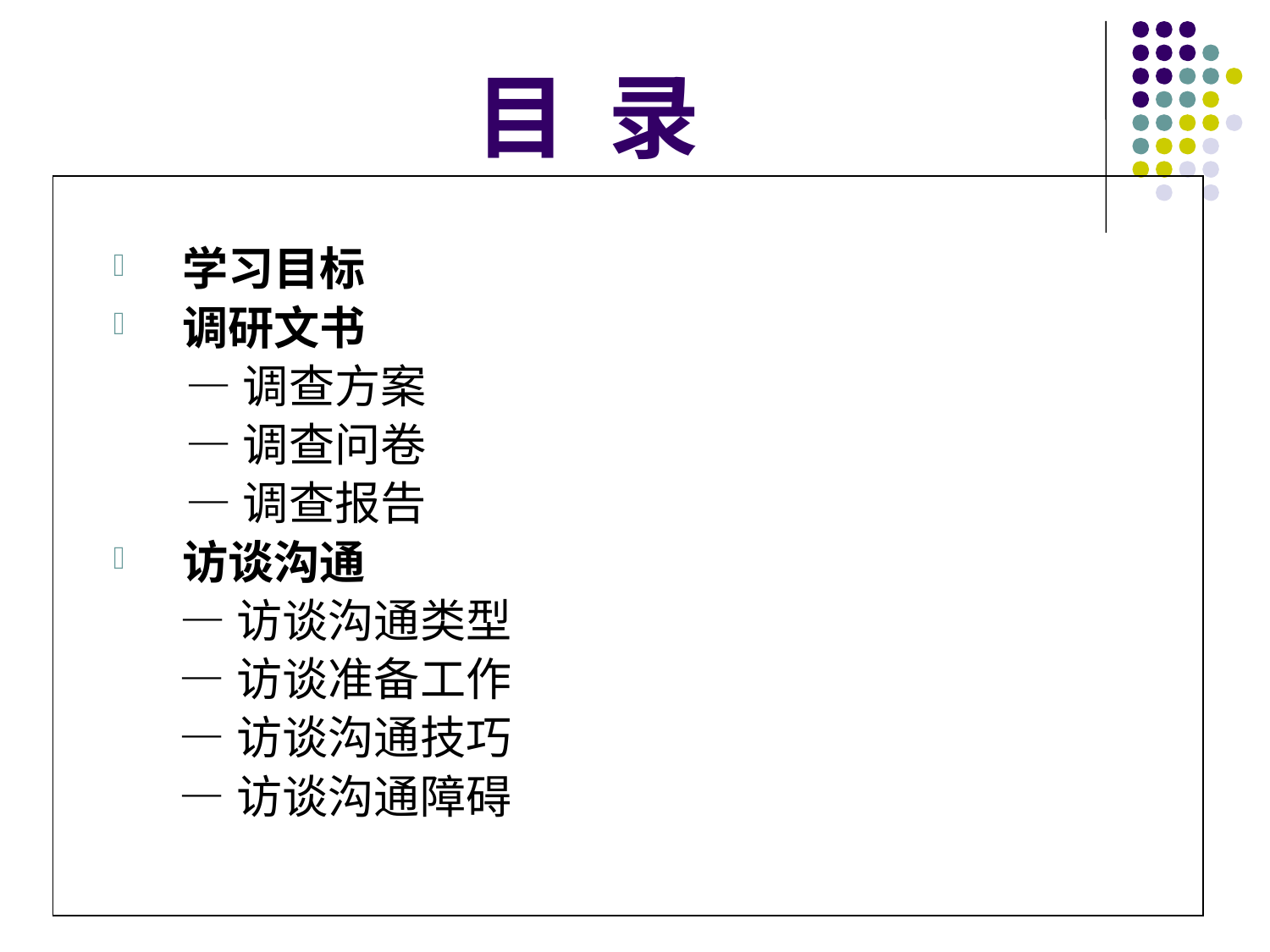

# 目  录

学习目标
调研文书
       —调查方案
       —调查问卷
       —调查报告
访谈沟通
           —访谈沟通类型
           —访谈准备工作
           —访谈沟通技巧
           —访谈沟通障碍